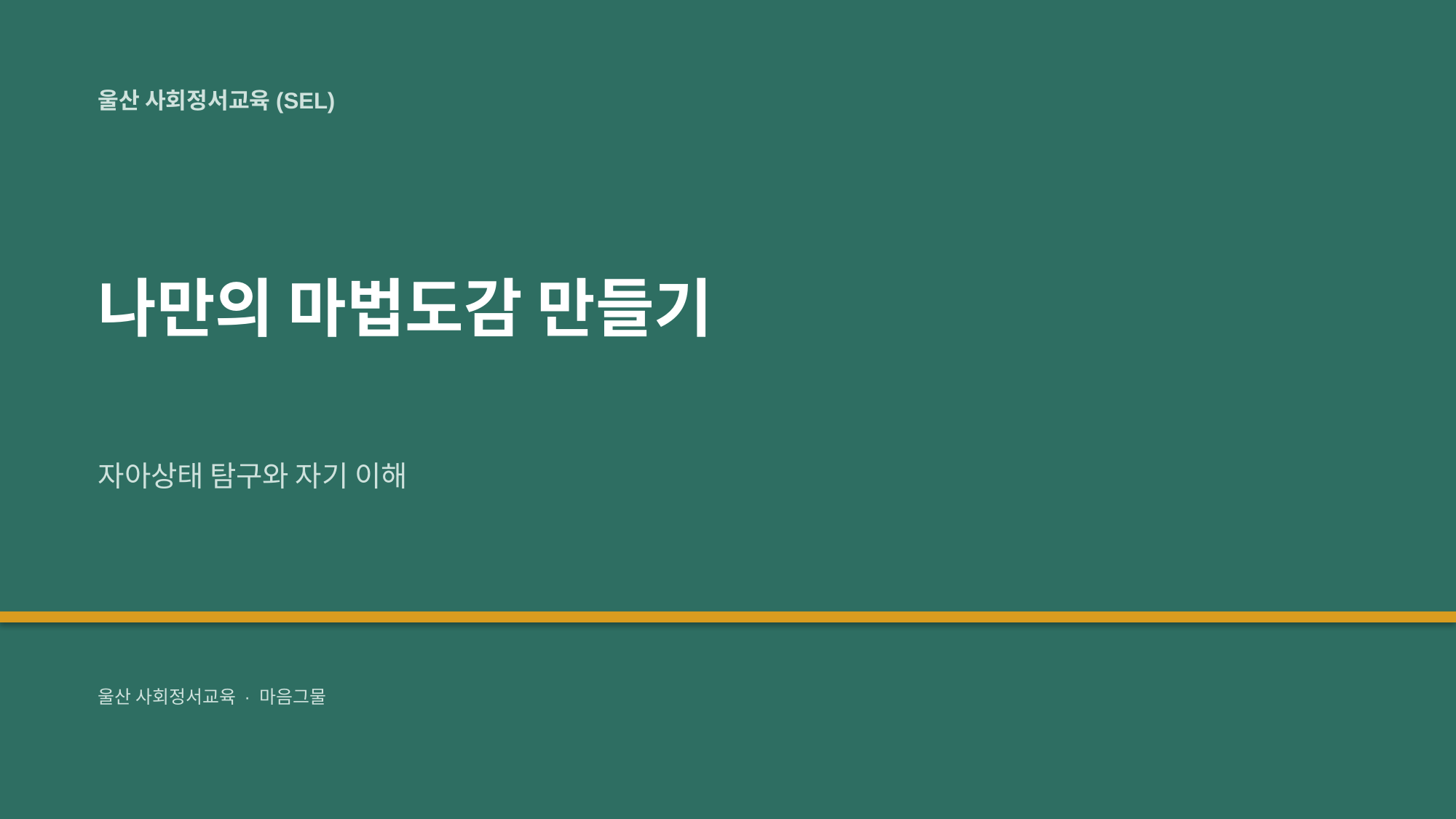

울산 사회정서교육(SEL)
나만의 마법도감 만들기
자아상태 탐구와 자기 이해

울산 사회정서교육 · 마음그물